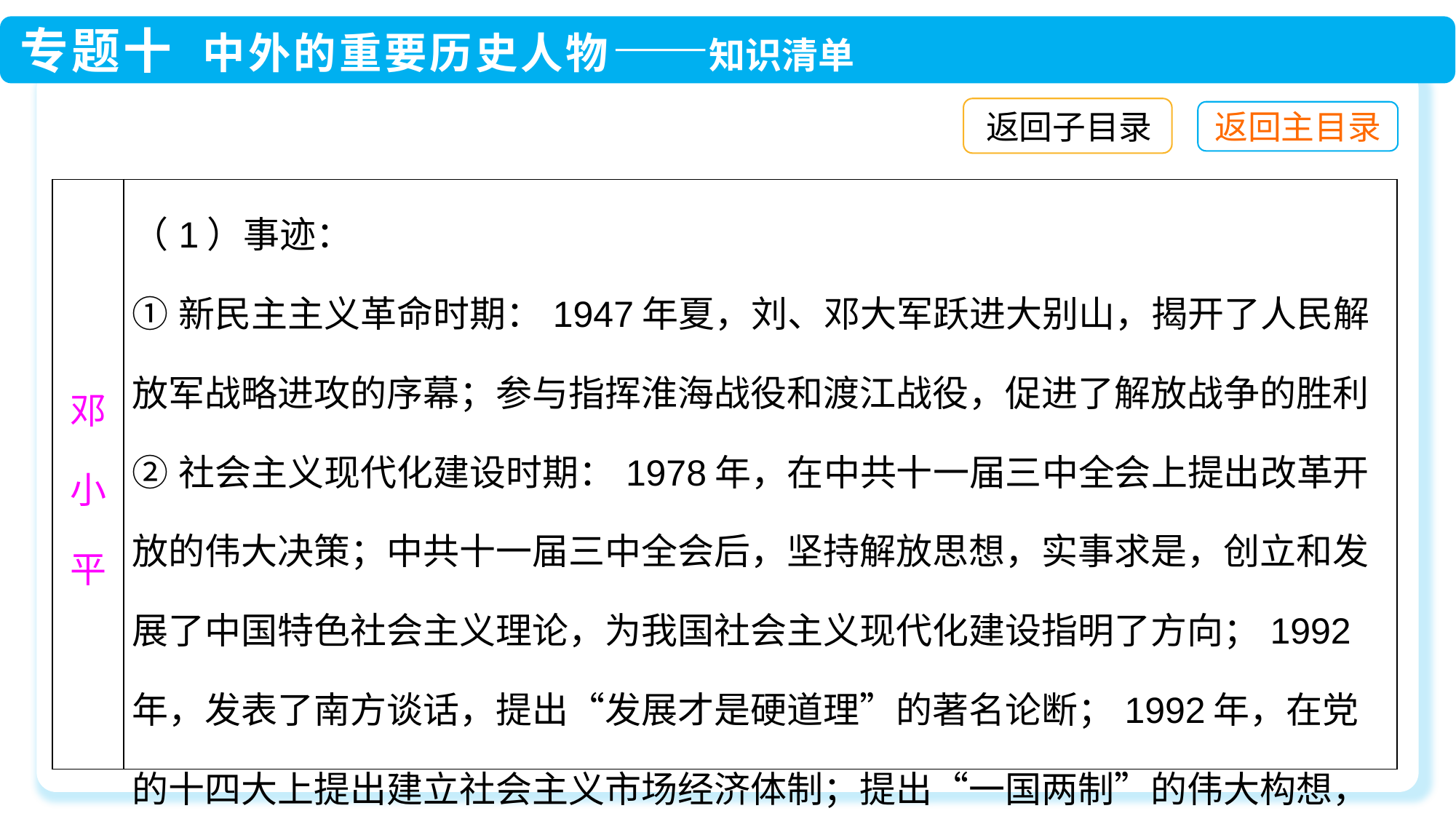

返回子目录
| 邓小平 | （1）事迹： ①新民主主义革命时期：1947年夏，刘、邓大军跃进大别山，揭开了人民解放军战略进攻的序幕；参与指挥淮海战役和渡江战役，促进了解放战争的胜利 ②社会主义现代化建设时期：1978年，在中共十一届三中全会上提出改革开放的伟大决策；中共十一届三中全会后，坚持解放思想，实事求是，创立和发展了中国特色社会主义理论，为我国社会主义现代化建设指明了方向；1992年，发表了南方谈话，提出“发展才是硬道理”的著名论断；1992年，在党的十四大上提出建立社会主义市场经济体制；提出“一国两制”的伟大构想，促成了香港和澳门的回归，使祖国统一大业取得重大进展 |
| --- | --- |